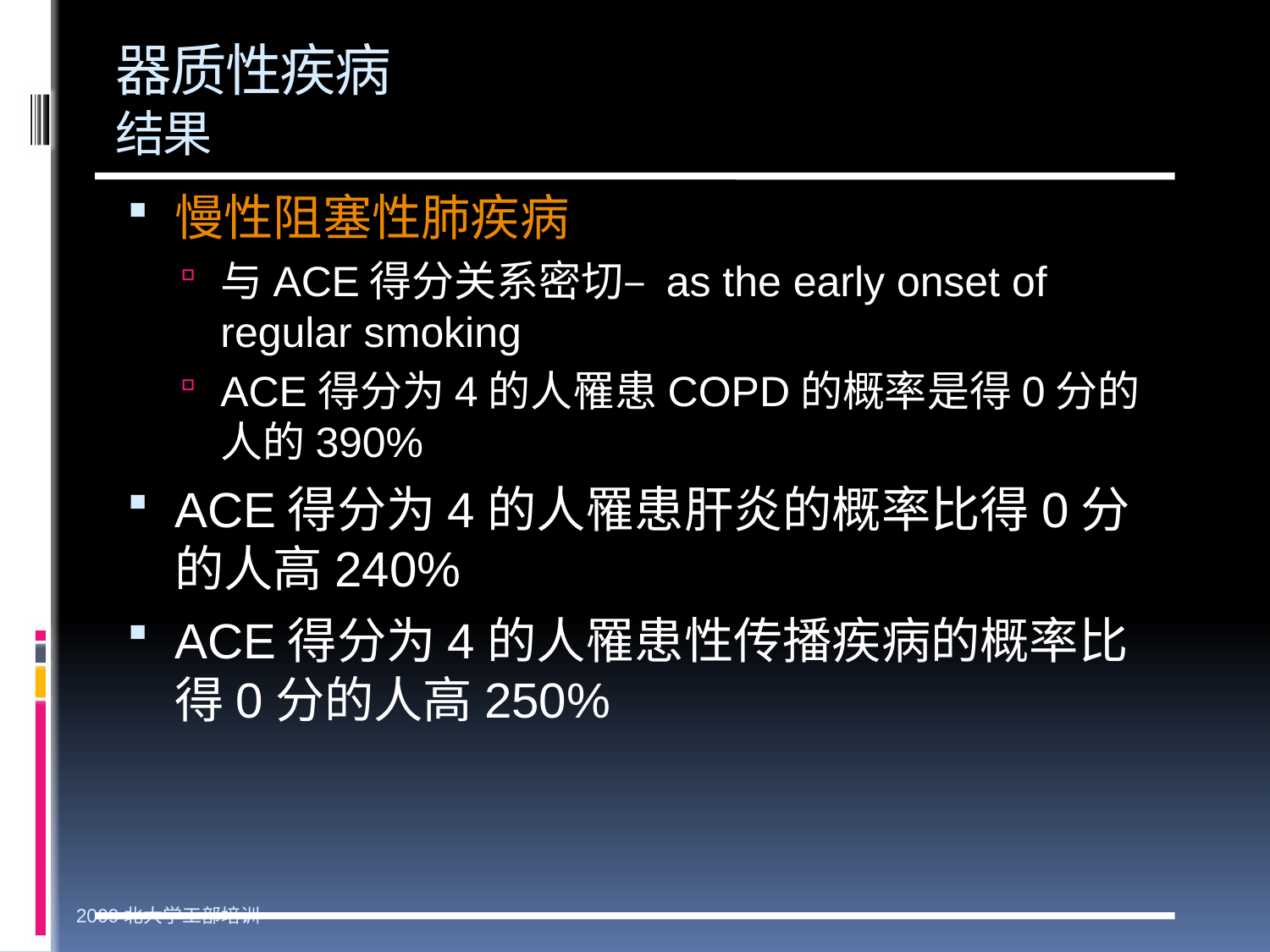

# 器质性疾病 结果

慢性阻塞性肺疾病
与ACE得分关系密切– as the early onset of regular smoking
ACE得分为4的人罹患COPD的概率是得0分的人的390%
ACE得分为4的人罹患肝炎的概率比得0分的人高240%
ACE得分为4的人罹患性传播疾病的概率比得0分的人高250%
2009北大学工部培训